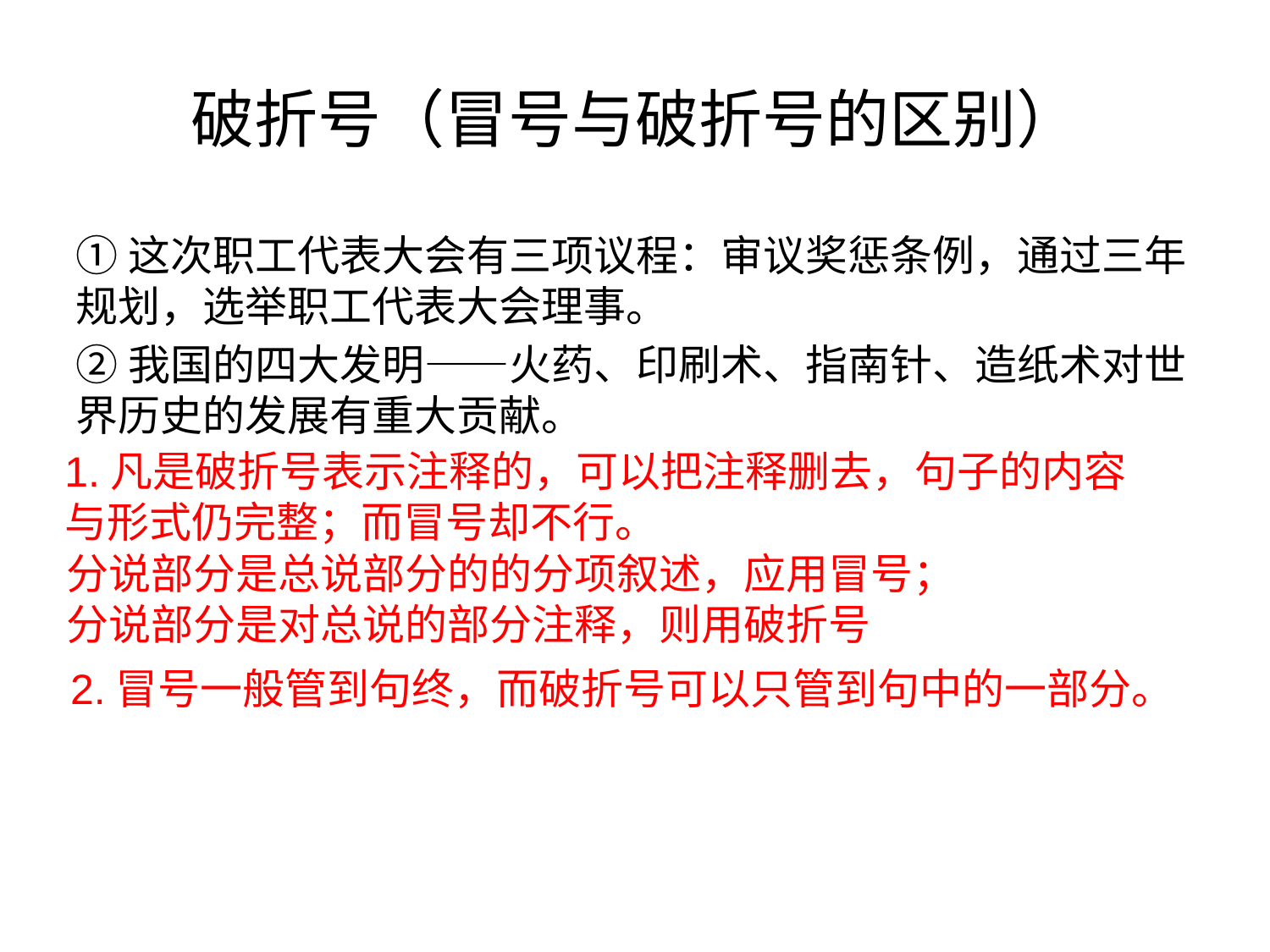

# 破折号（冒号与破折号的区别）
①这次职工代表大会有三项议程：审议奖惩条例，通过三年规划，选举职工代表大会理事。
②我国的四大发明——火药、印刷术、指南针、造纸术对世界历史的发展有重大贡献。
1.凡是破折号表示注释的，可以把注释删去，句子的内容
与形式仍完整；而冒号却不行。
分说部分是总说部分的的分项叙述，应用冒号；
分说部分是对总说的部分注释，则用破折号
2.冒号一般管到句终，而破折号可以只管到句中的一部分。